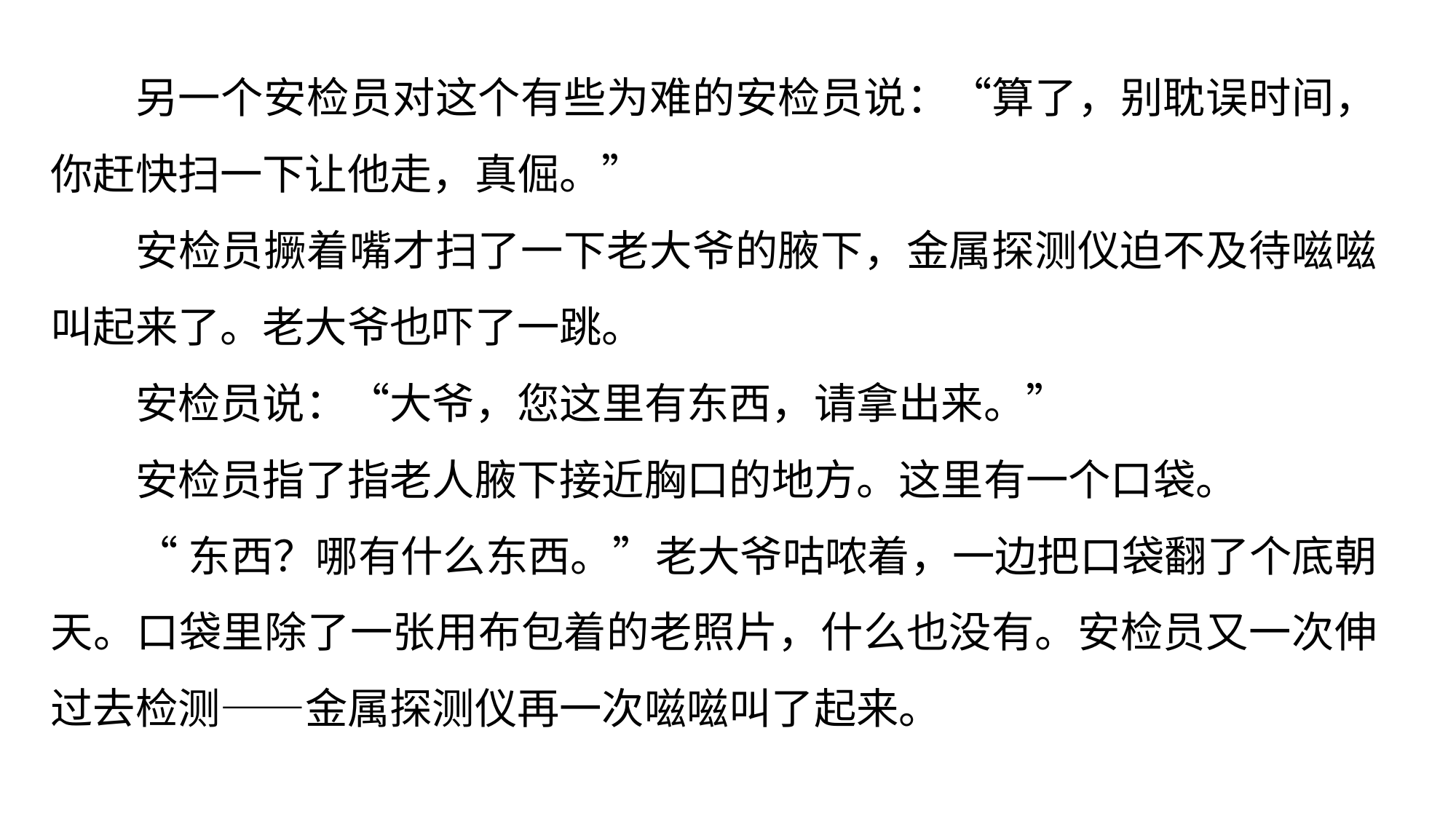

另一个安检员对这个有些为难的安检员说：“算了，别耽误时间，你赶快扫一下让他走，真倔。”
安检员撅着嘴才扫了一下老大爷的腋下，金属探测仪迫不及待嗞嗞叫起来了。老大爷也吓了一跳。
安检员说：“大爷，您这里有东西，请拿出来。”
安检员指了指老人腋下接近胸口的地方。这里有一个口袋。
“东西？哪有什么东西。”老大爷咕哝着，一边把口袋翻了个底朝天。口袋里除了一张用布包着的老照片，什么也没有。安检员又一次伸过去检测——金属探测仪再一次嗞嗞叫了起来。